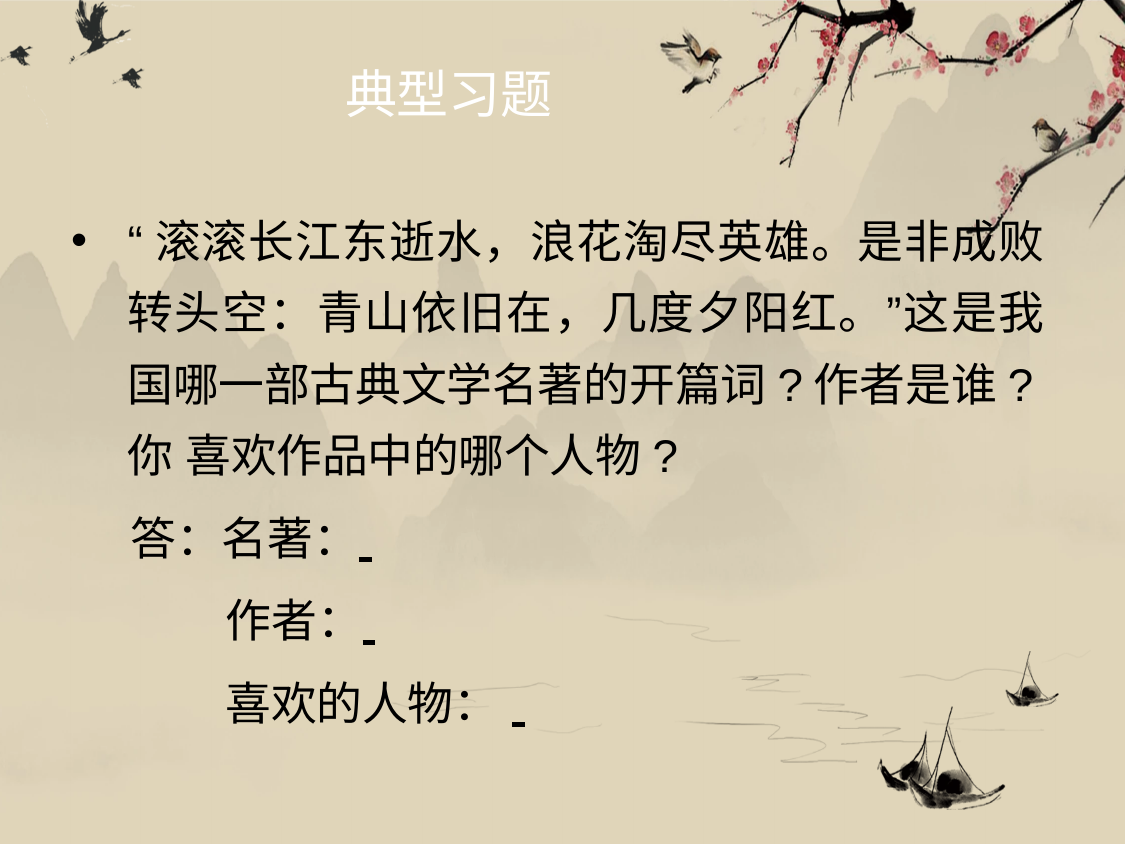

# 典型习题
“滚滚长江东逝水，浪花淘尽英雄。是非成败 转头空：青山依旧在，几度夕阳红。”这是我 国哪一部古典文学名著的开篇词?作者是谁?你 喜欢作品中的哪个人物?
答：名著：
作者：
喜欢的人物：